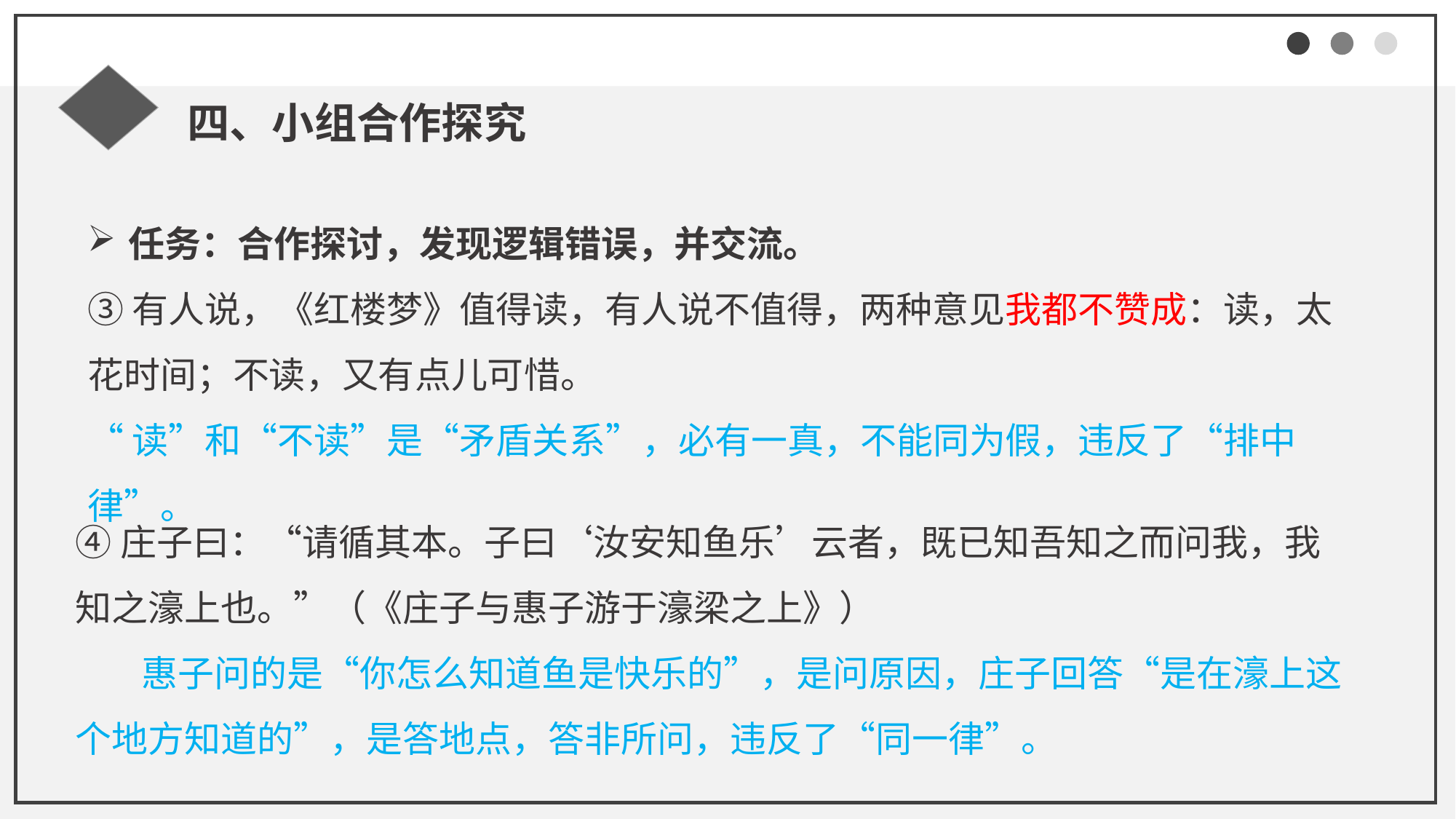

四、小组合作探究
任务：合作探讨，发现逻辑错误，并交流。
③有人说，《红楼梦》值得读，有人说不值得，两种意见我都不赞成：读，太花时间；不读，又有点儿可惜。
“读”和“不读”是“矛盾关系”，必有一真，不能同为假，违反了“排中律”。
④庄子曰：“请循其本。子曰‘汝安知鱼乐’云者，既已知吾知之而问我，我知之濠上也。”（《庄子与惠子游于濠梁之上》）
       惠子问的是“你怎么知道鱼是快乐的”，是问原因，庄子回答“是在濠上这个地方知道的”，是答地点，答非所问，违反了“同一律”。